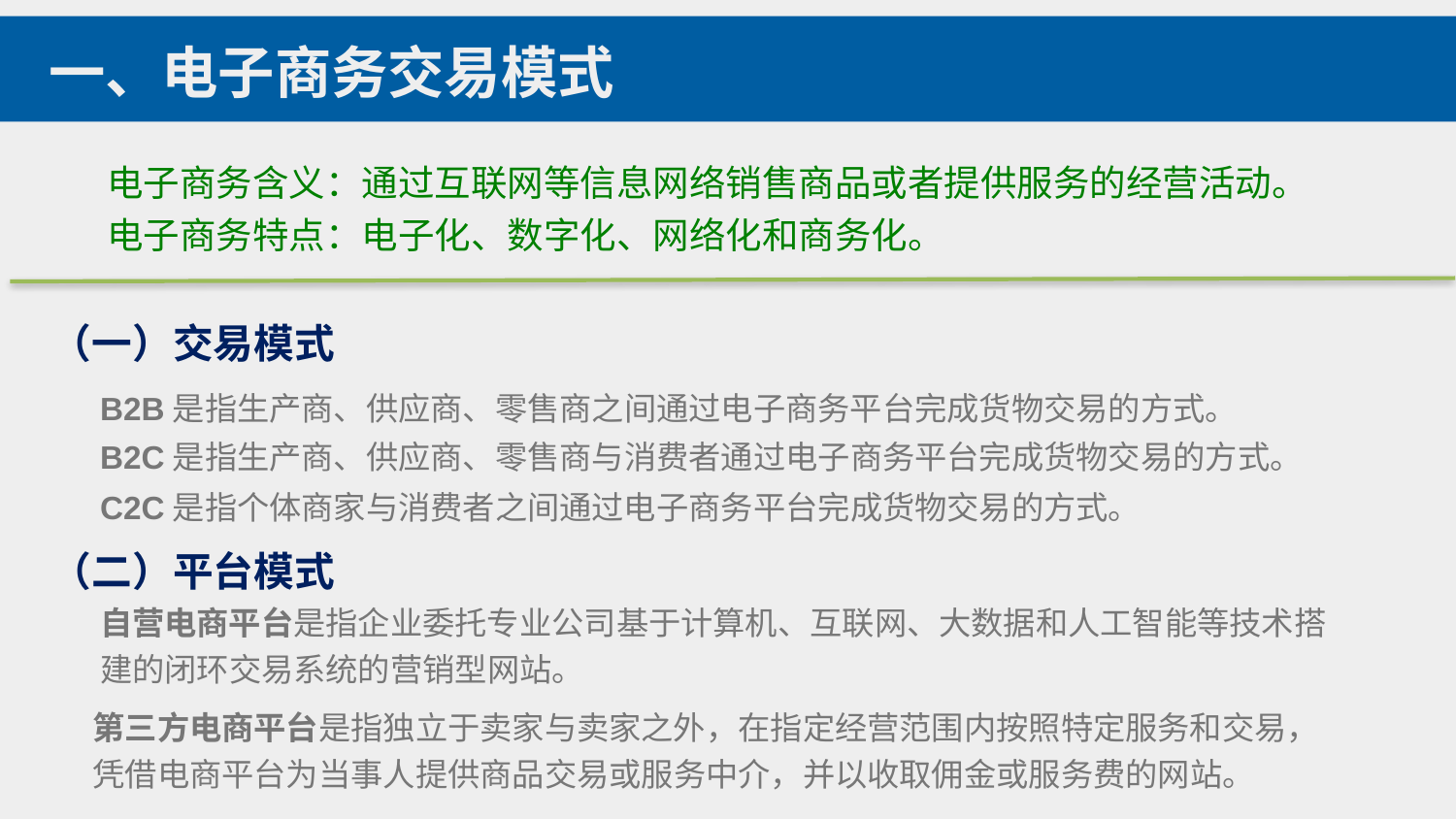

一、电子商务交易模式
电子商务含义：通过互联网等信息网络销售商品或者提供服务的经营活动。
电子商务特点：电子化、数字化、网络化和商务化。
（一）交易模式
B2B是指生产商、供应商、零售商之间通过电子商务平台完成货物交易的方式。
B2C是指生产商、供应商、零售商与消费者通过电子商务平台完成货物交易的方式。
C2C是指个体商家与消费者之间通过电子商务平台完成货物交易的方式。
（二）平台模式
自营电商平台是指企业委托专业公司基于计算机、互联网、大数据和人工智能等技术搭建的闭环交易系统的营销型网站。
第三方电商平台是指独立于卖家与卖家之外，在指定经营范围内按照特定服务和交易，凭借电商平台为当事人提供商品交易或服务中介，并以收取佣金或服务费的网站。